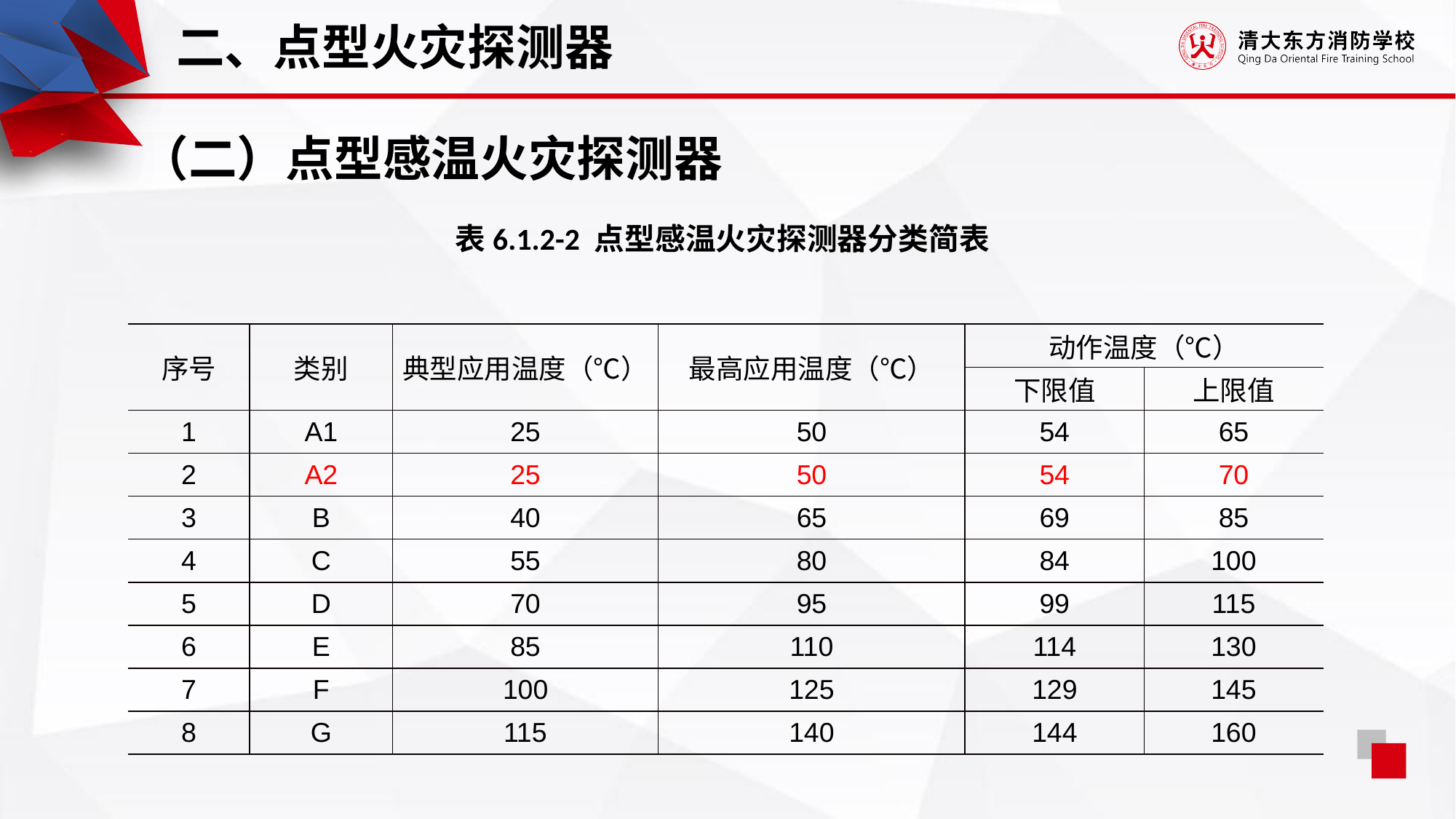

二、点型火灾探测器

（二）点型感温火灾探测器
表6.1.2-2 点型感温火灾探测器分类简表
| 序号 | 类别 | 典型应用温度（℃） | 最高应用温度（℃） | 动作温度（℃） |  |
| --- | --- | --- | --- | --- | --- |
|  |  |  |  | 下限值 | 上限值 |
| 1 | A1 | 25 | 50 | 54 | 65 |
| 2 | A2 | 25 | 50 | 54 | 70 |
| 3 | B | 40 | 65 | 69 | 85 |
| 4 | C | 55 | 80 | 84 | 100 |
| 5 | D | 70 | 95 | 99 | 115 |
| 6 | E | 85 | 110 | 114 | 130 |
| 7 | F | 100 | 125 | 129 | 145 |
| 8 | G | 115 | 140 | 144 | 160 |